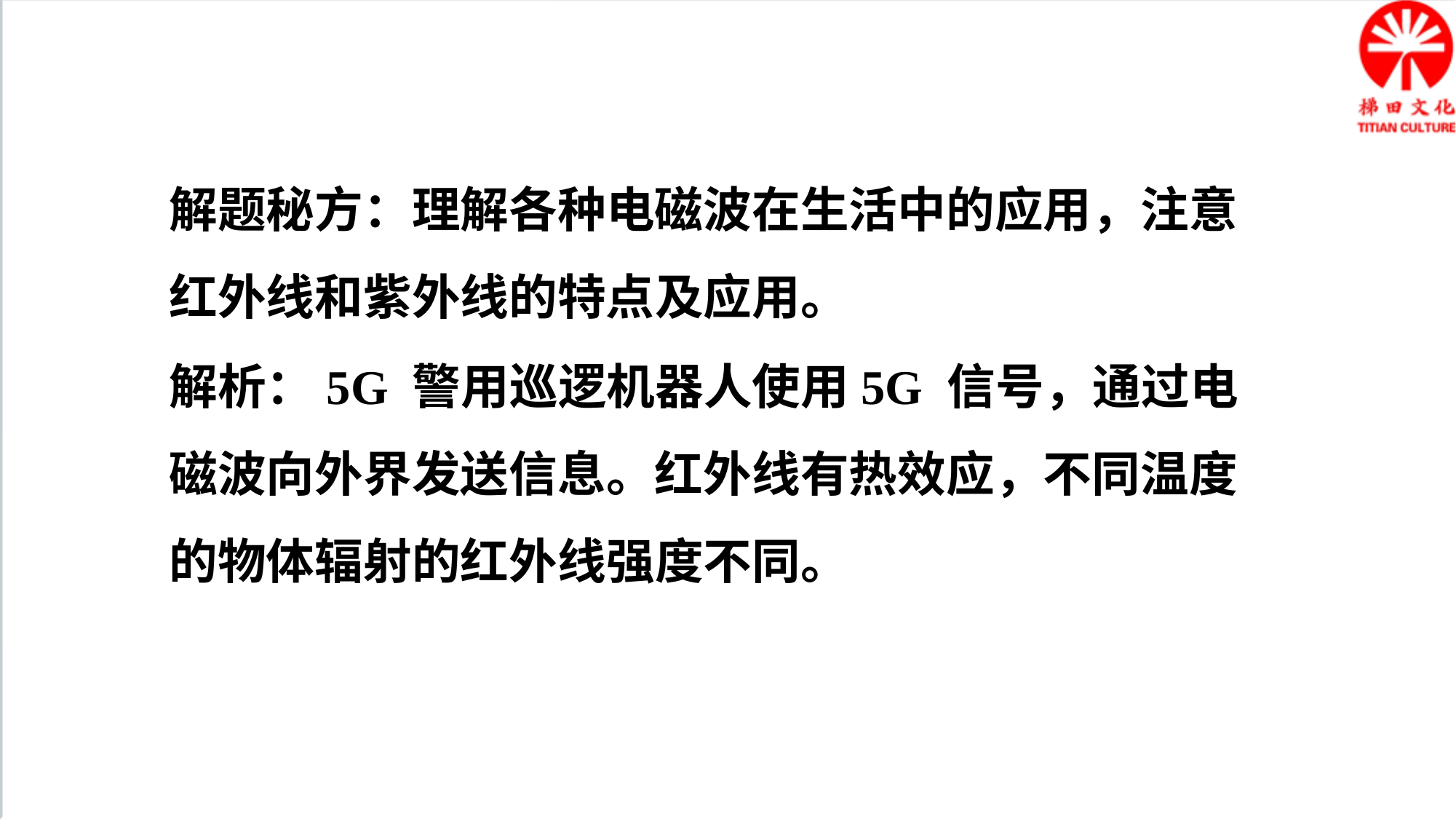

解题秘方：理解各种电磁波在生活中的应用，注意红外线和紫外线的特点及应用。
解析：5G 警用巡逻机器人使用5G 信号，通过电磁波向外界发送信息。红外线有热效应，不同温度的物体辐射的红外线强度不同。